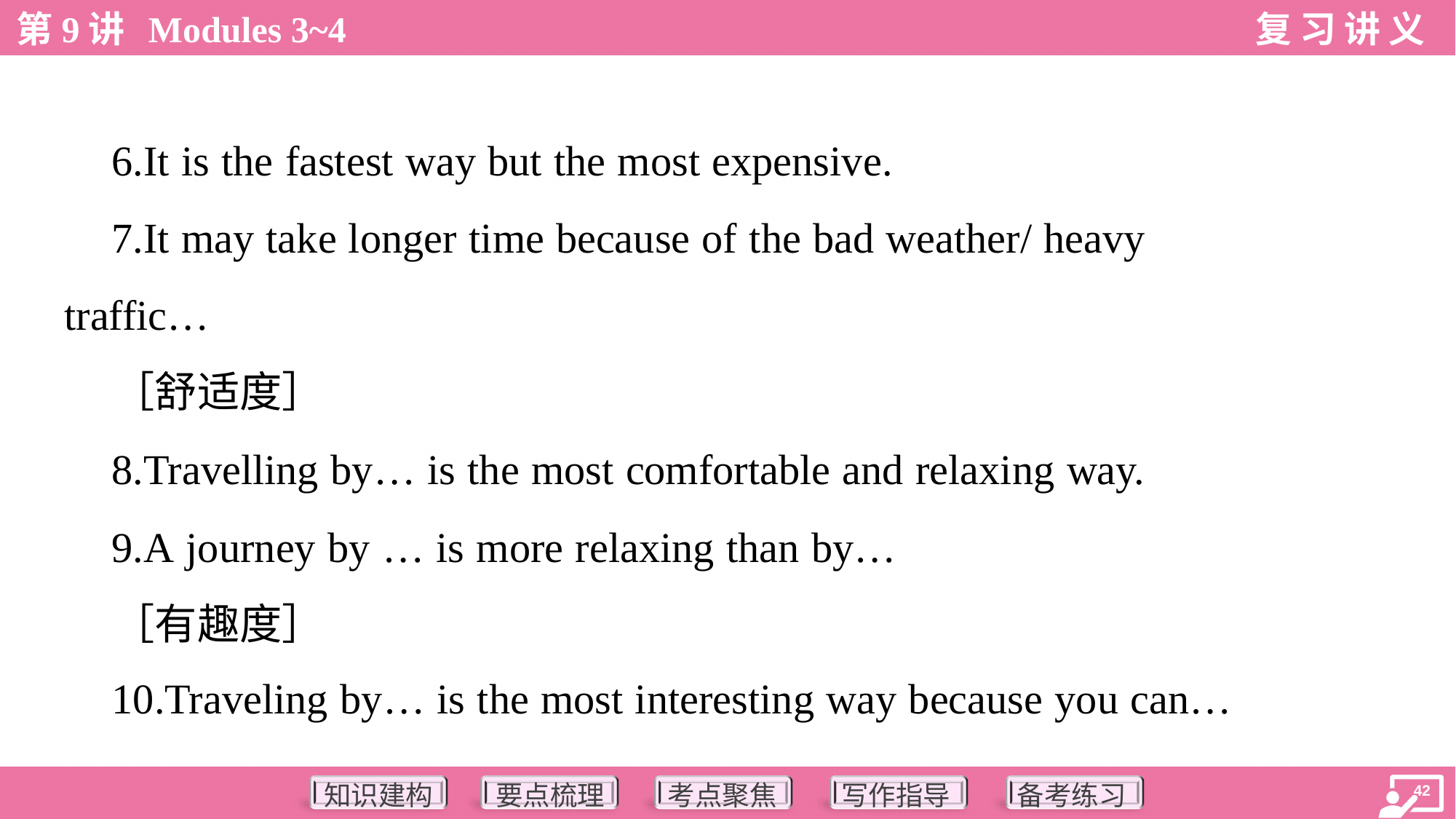

6.It is the fastest way but the most expensive.
    7.It may take longer time because of the bad weather/ heavy
traffic…
    ［舒适度］
    8.Travelling by… is the most comfortable and relaxing way.
    9.A journey by … is more relaxing than by…
    ［有趣度］
    10.Traveling by… is the most interesting way because you can…